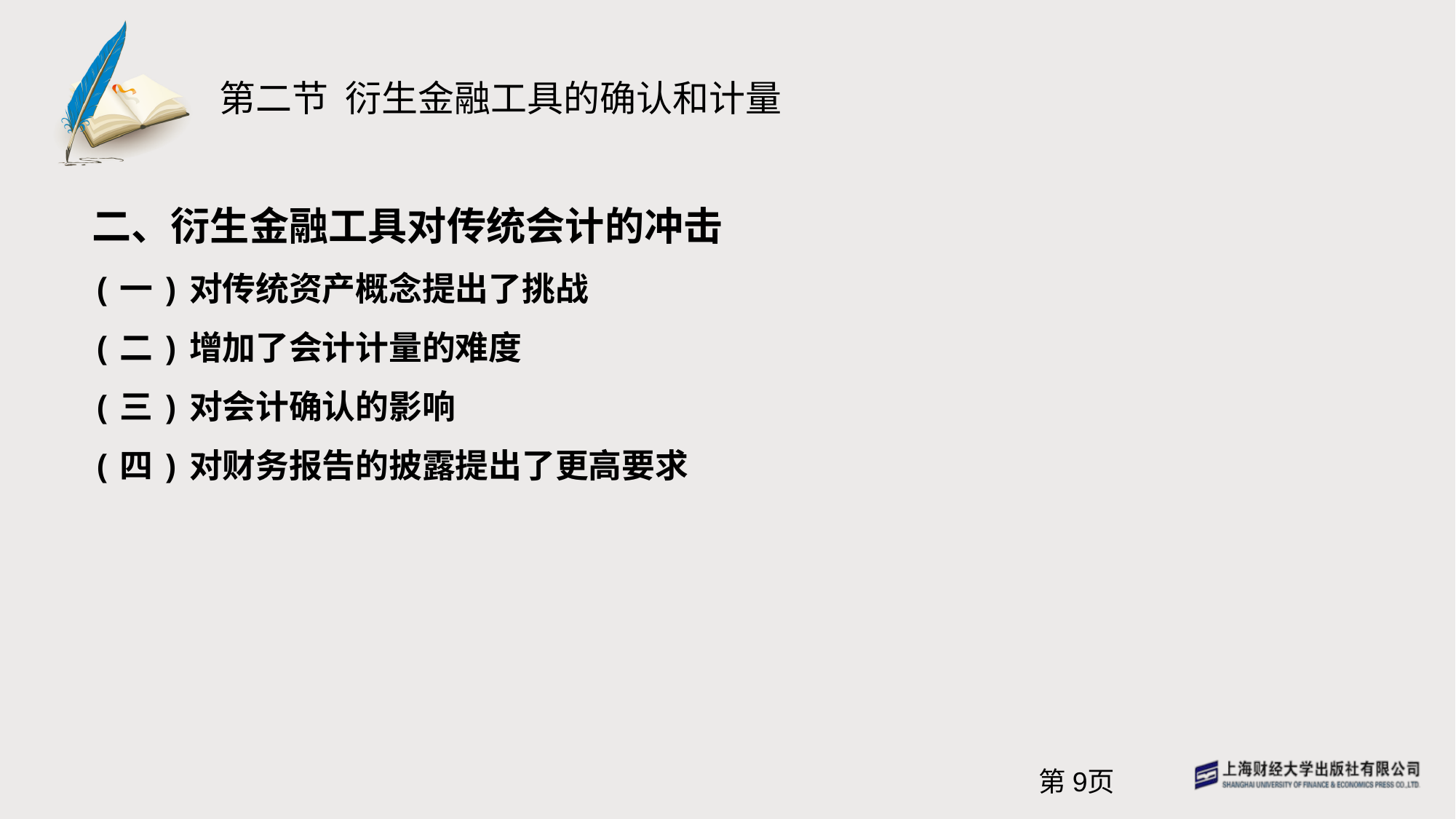

# 第二节  衍生金融工具的确认和计量
二、衍生金融工具对传统会计的冲击
(一)对传统资产概念提出了挑战
(二)增加了会计计量的难度
(三)对会计确认的影响
(四)对财务报告的披露提出了更高要求

9